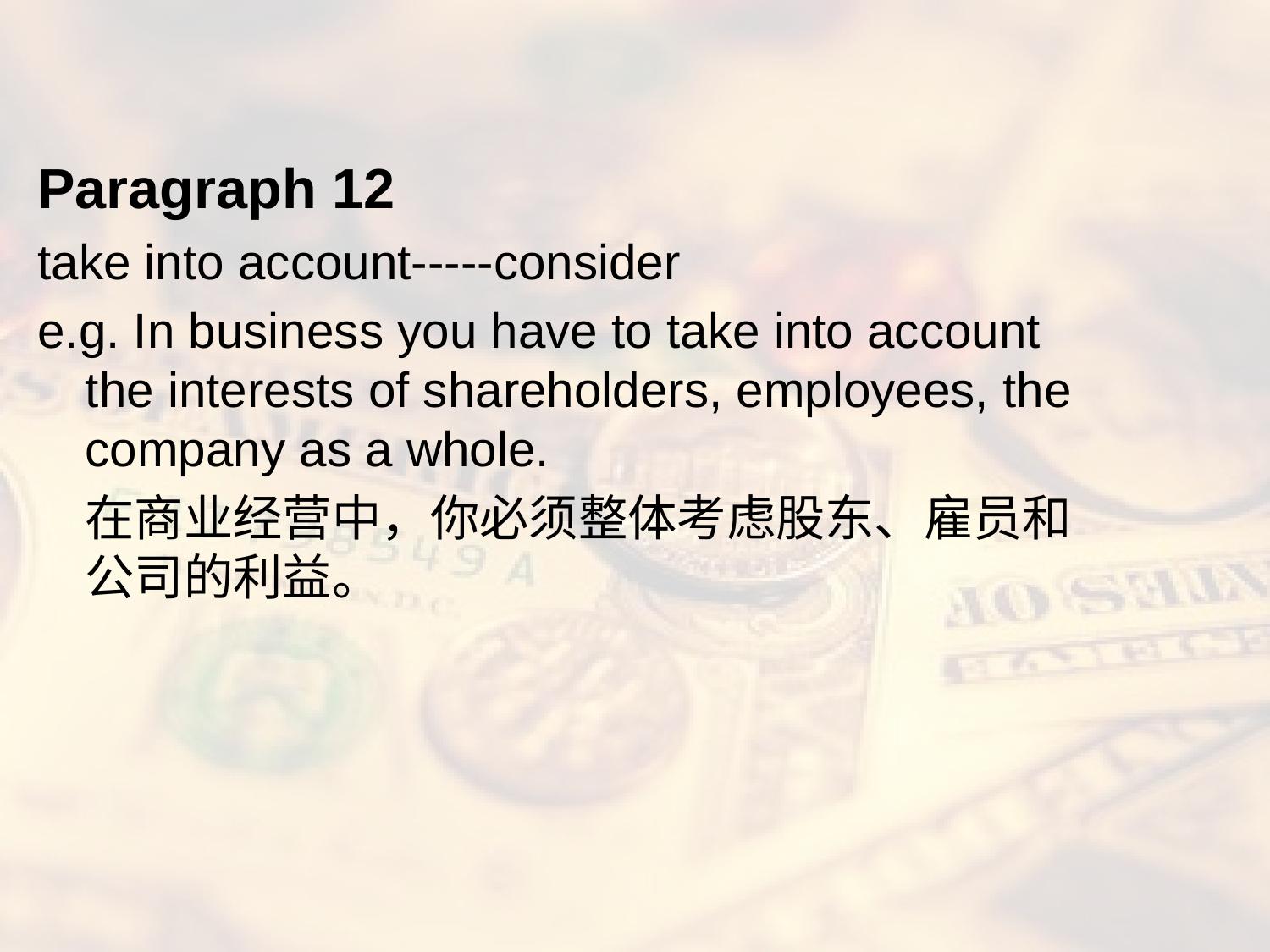

#
Paragraph 12
take into account-----consider
e.g. In business you have to take into account the interests of shareholders, employees, the company as a whole.
	在商业经营中，你必须整体考虑股东、雇员和公司的利益。